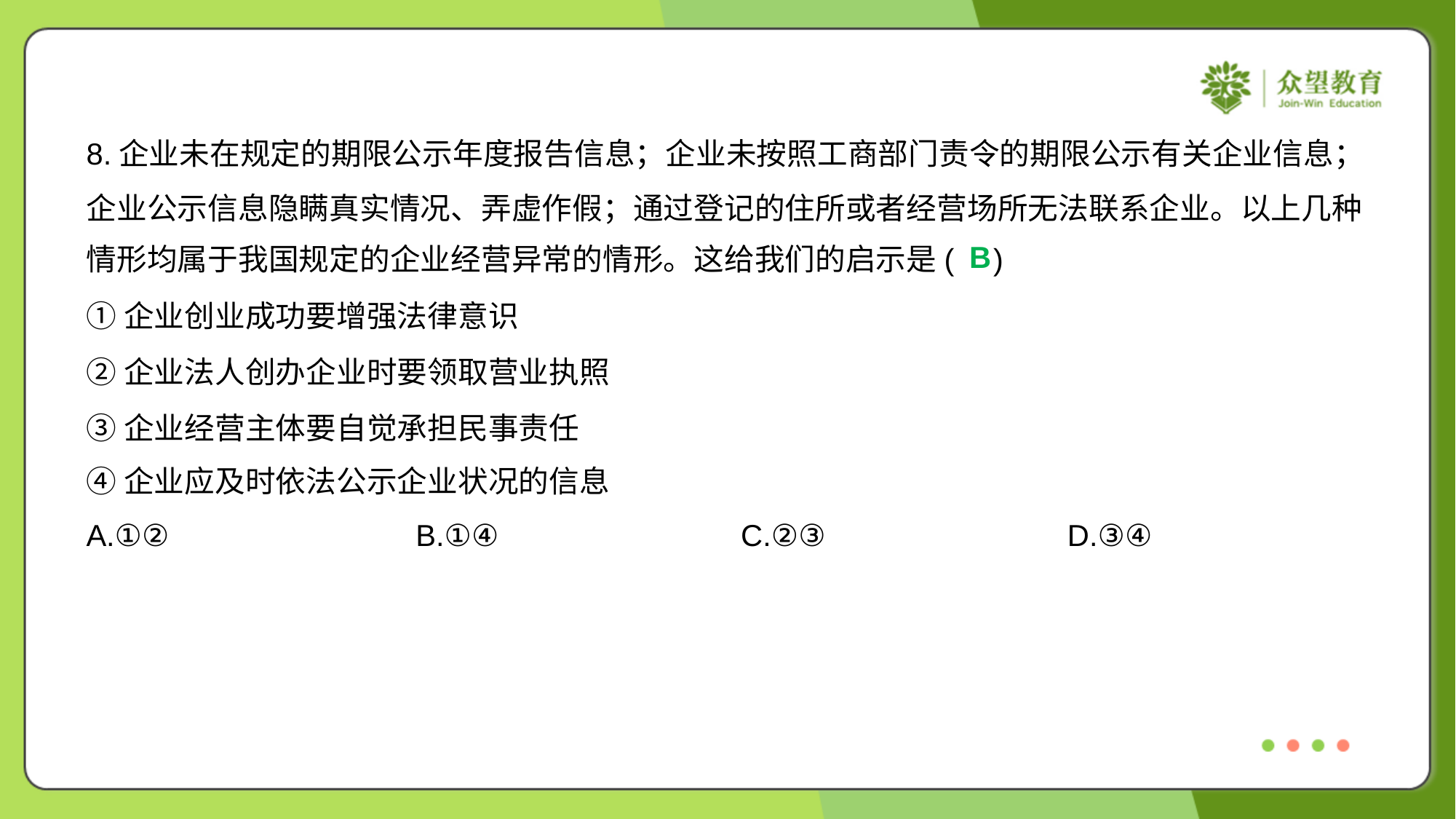

8.企业未在规定的期限公示年度报告信息；企业未按照工商部门责令的期限公示有关企业信息；
企业公示信息隐瞒真实情况、弄虚作假；通过登记的住所或者经营场所无法联系企业。以上几种
情形均属于我国规定的企业经营异常的情形。这给我们的启示是(     )
B
①企业创业成功要增强法律意识
②企业法人创办企业时要领取营业执照
③企业经营主体要自觉承担民事责任
④企业应及时依法公示企业状况的信息
A.①②	B.①④	C.②③	D.③④